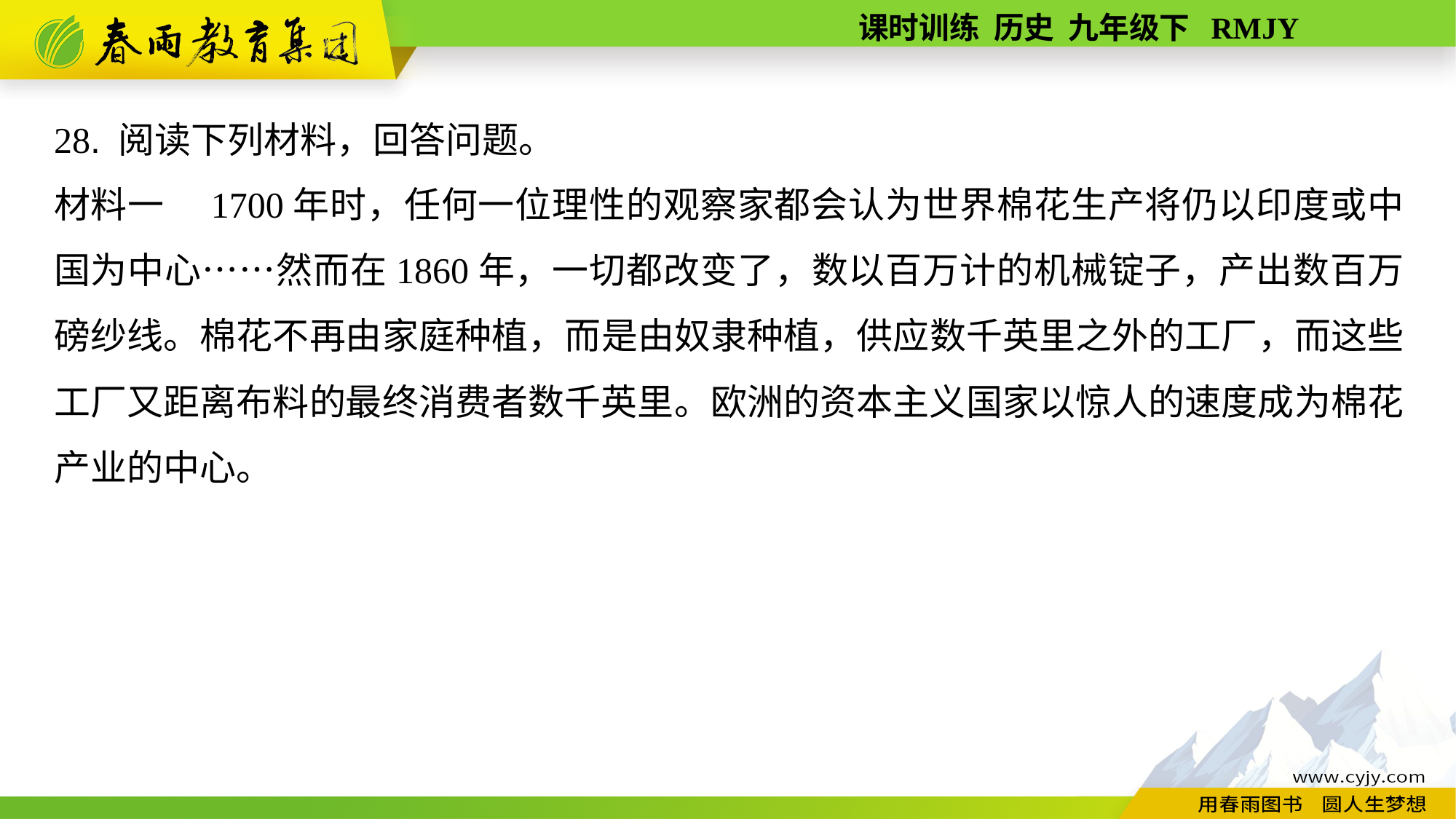

28. 阅读下列材料，回答问题。
材料一　1700年时，任何一位理性的观察家都会认为世界棉花生产将仍以印度或中国为中心……然而在1860年，一切都改变了，数以百万计的机械锭子，产出数百万磅纱线。棉花不再由家庭种植，而是由奴隶种植，供应数千英里之外的工厂，而这些工厂又距离布料的最终消费者数千英里。欧洲的资本主义国家以惊人的速度成为棉花产业的中心。